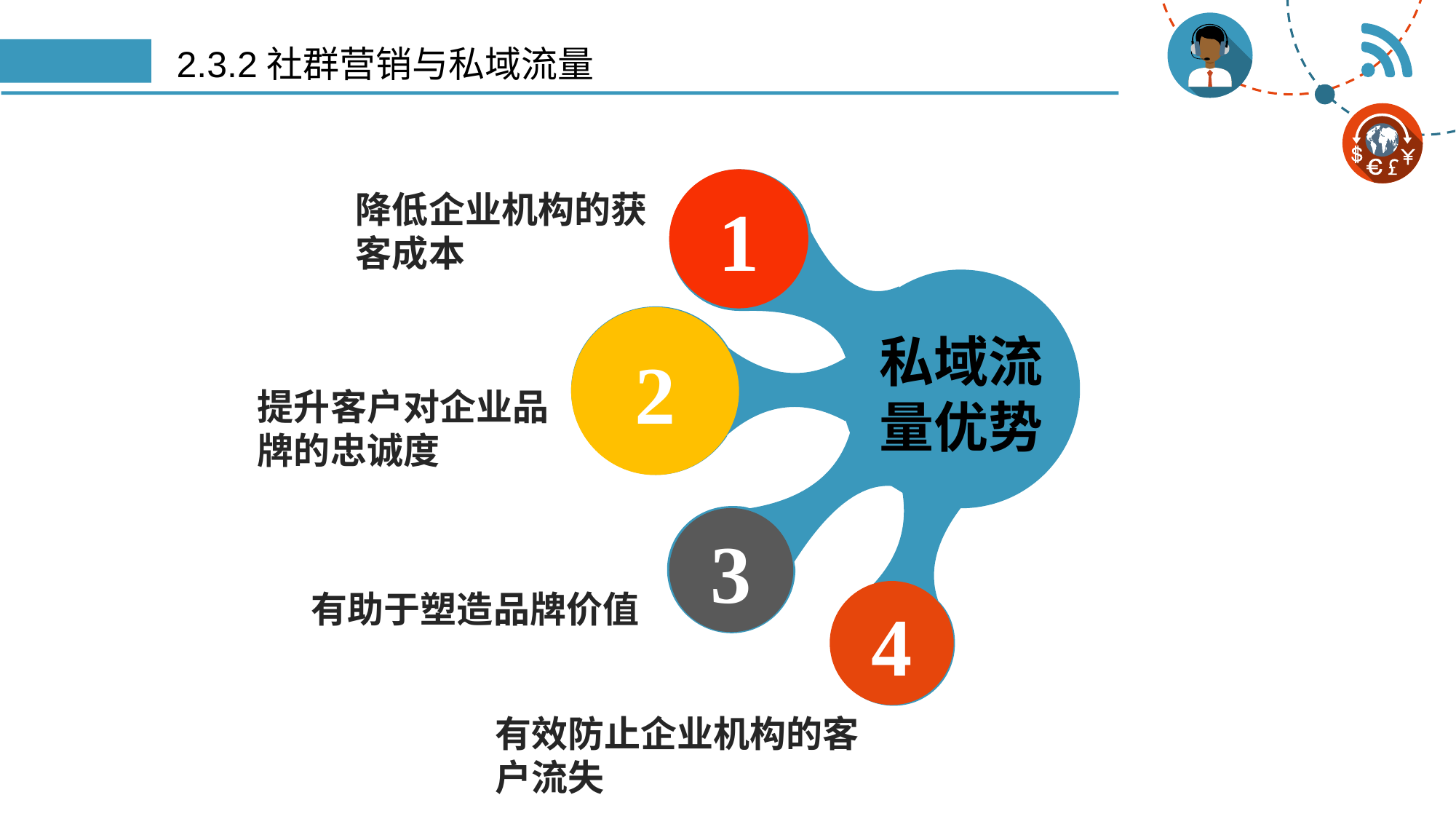

# 2.3.2社群营销与私域流量

1
2
私域流量优势
3
4
降低企业机构的获客成本
提升客户对企业品牌的忠诚度
有助于塑造品牌价值
有效防止企业机构的客户流失